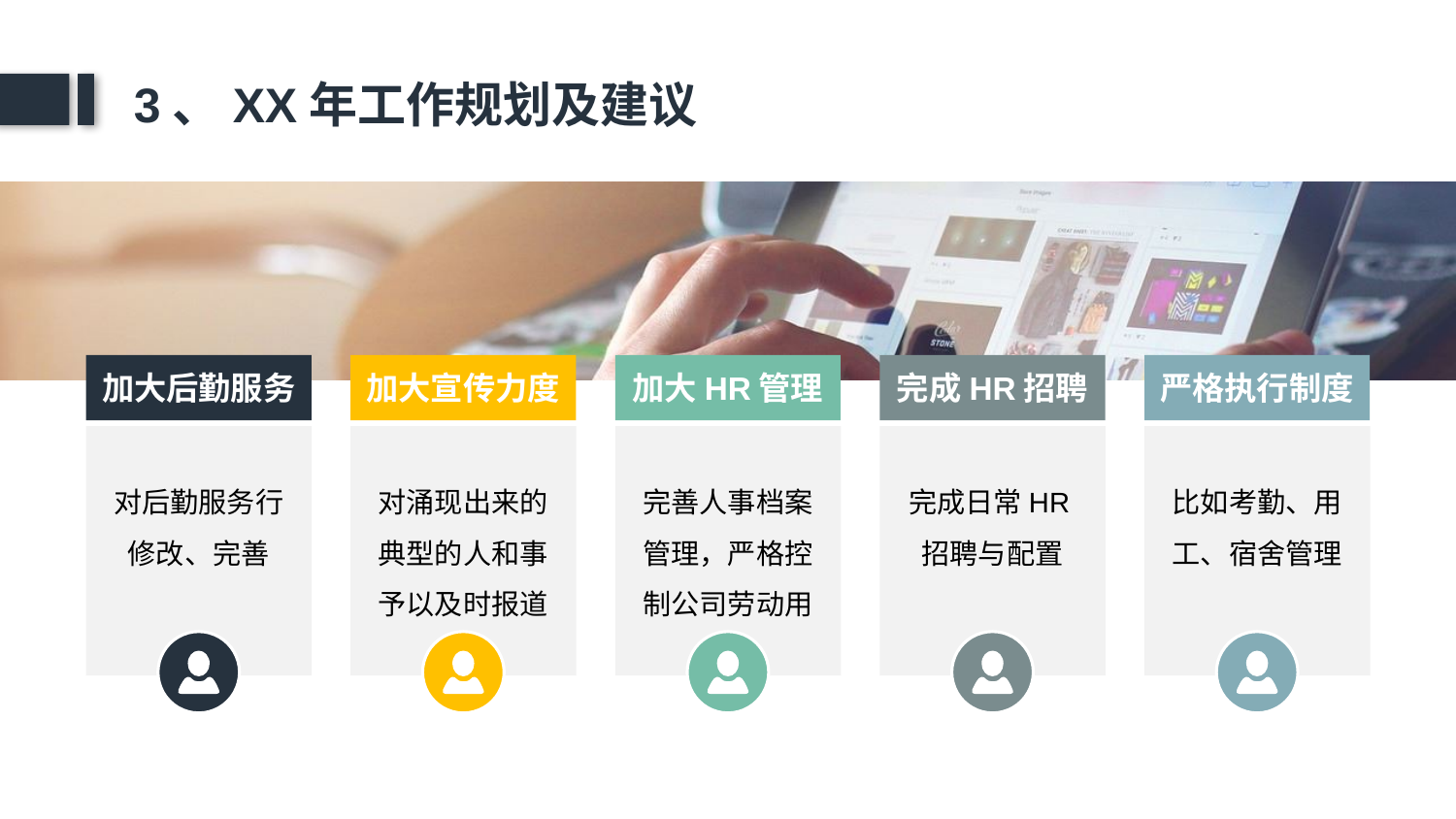

3、XX年工作规划及建议

加大后勤服务

对后勤服务行修改、完善

加大宣传力度

对涌现出来的典型的人和事予以及时报道

加大HR管理

完善人事档案管理，严格控制公司劳动用工

完成HR招聘

完成日常HR招聘与配置

严格执行制度

比如考勤、用工、宿舍管理